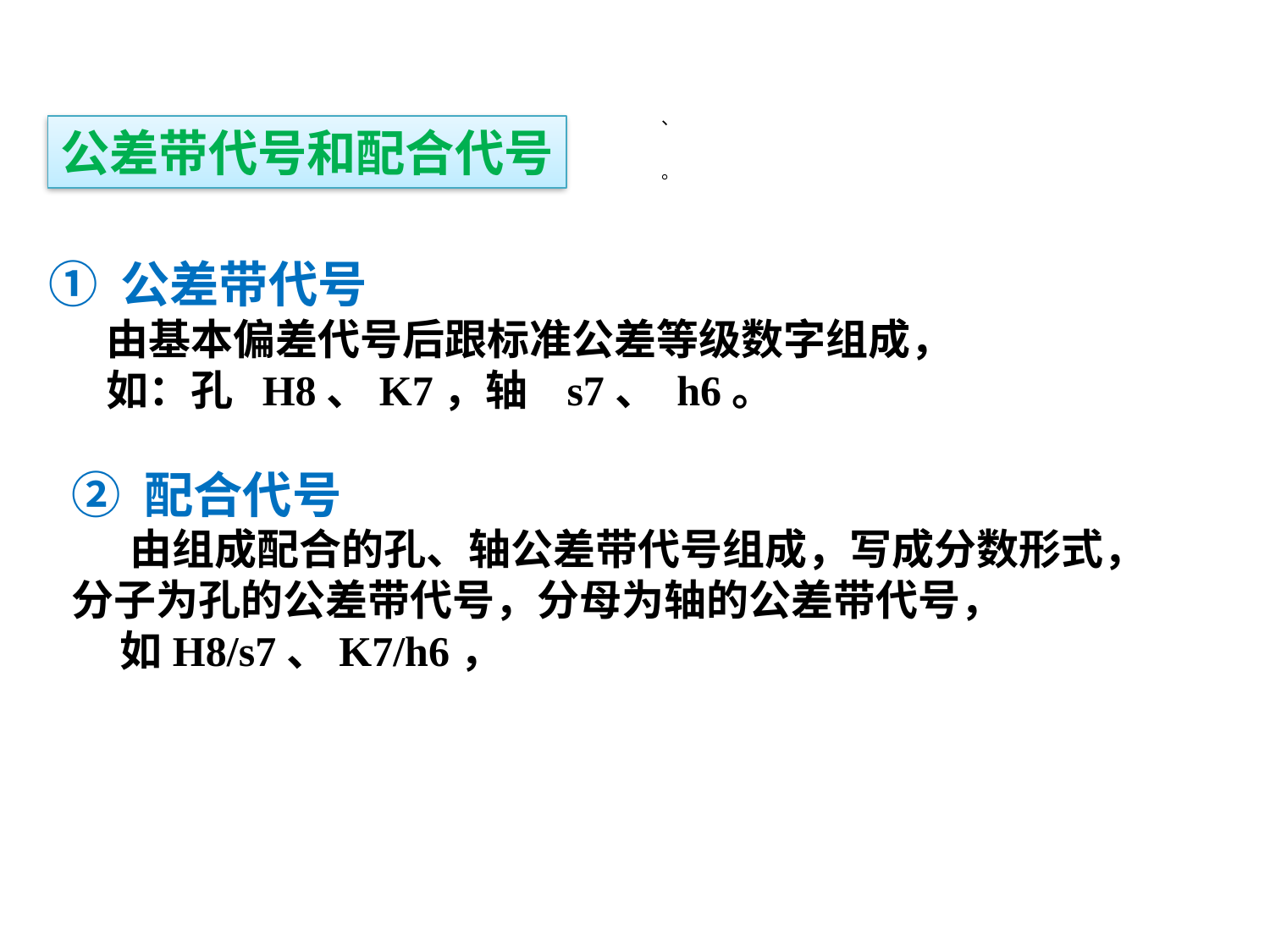

公差带代号和配合代号
、
。
① 公差带代号
     由基本偏差代号后跟标准公差等级数字组成，
     如：孔  H8、K7，轴   s7、 h6。
② 配合代号
     由组成配合的孔、轴公差带代号组成，写成分数形式，
分子为孔的公差带代号，分母为轴的公差带代号，
    如H8/s7、K7/h6，